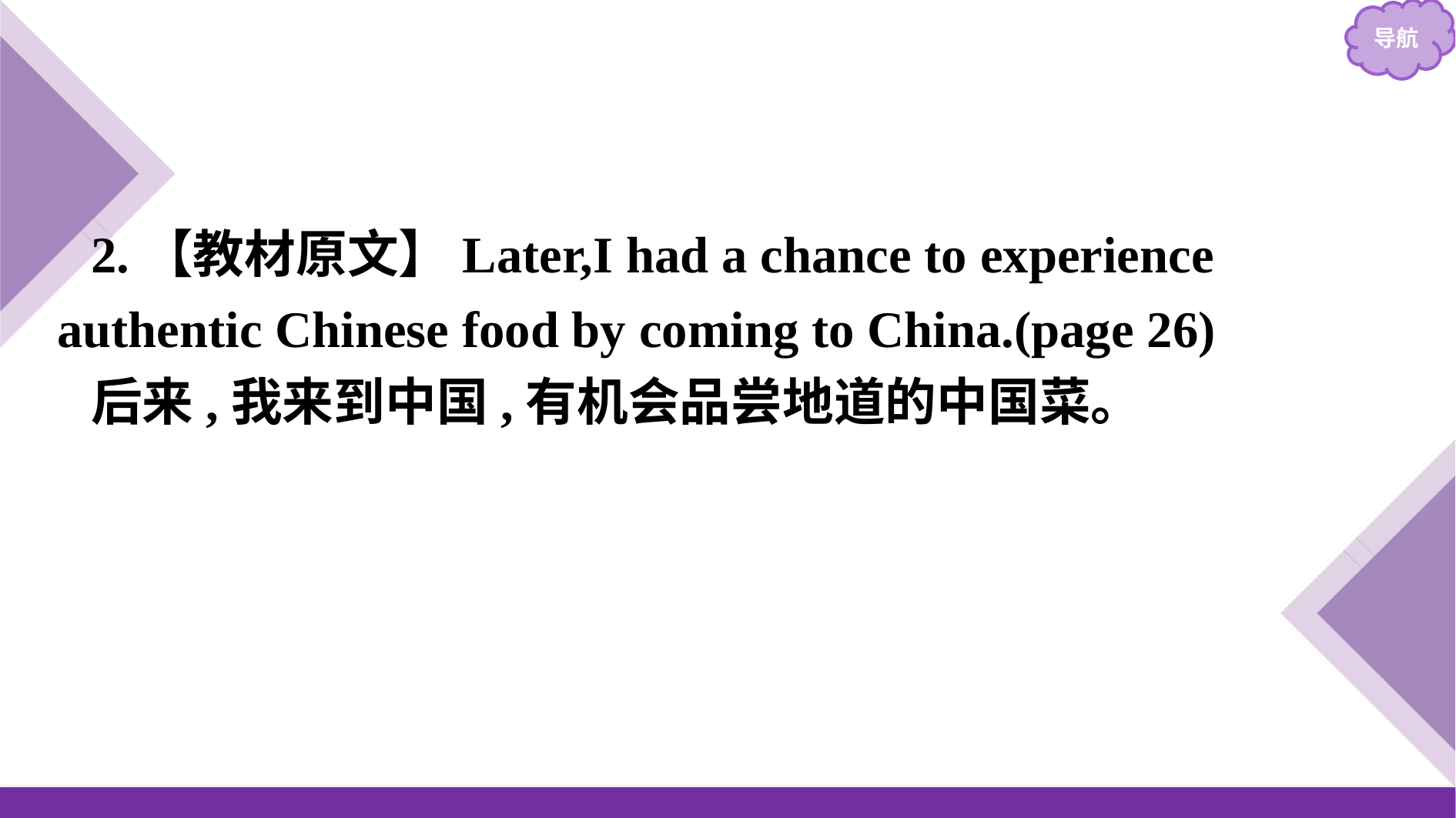

2.【教材原文】Later,I had a chance to experience authentic Chinese food by coming to China.(page 26)
后来,我来到中国,有机会品尝地道的中国菜。